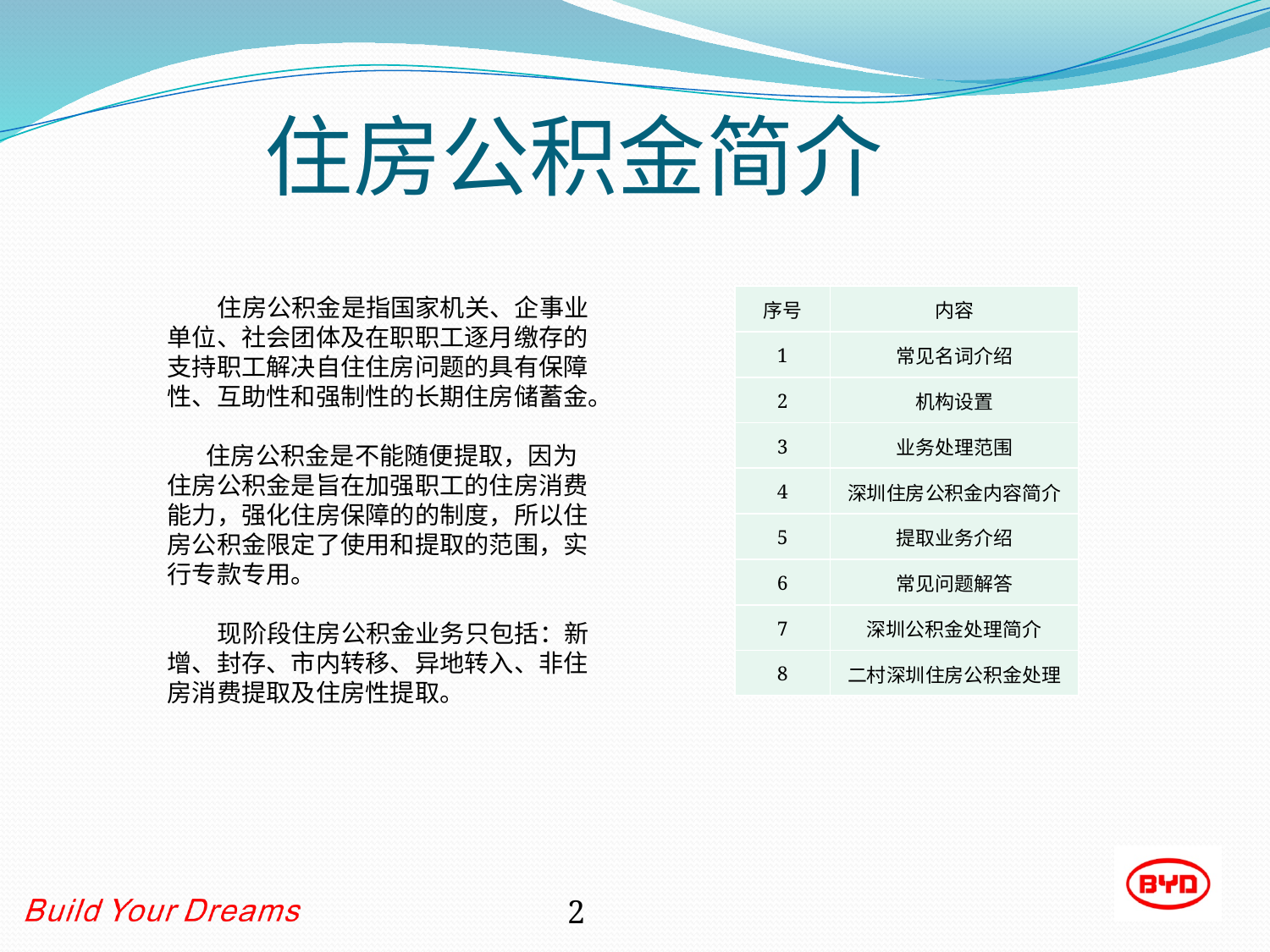

# 住房公积金简介
| 序号 | 内容 |
| --- | --- |
| 1 | 常见名词介绍 |
| 2 | 机构设置 |
| 3 | 业务处理范围 |
| 4 | 深圳住房公积金内容简介 |
| 5 | 提取业务介绍 |
| 6 | 常见问题解答 |
| 7 | 深圳公积金处理简介 |
| 8 | 二村深圳住房公积金处理 |
        住房公积金是指国家机关、企事业单位、社会团体及在职职工逐月缴存的支持职工解决自住住房问题的具有保障性、互助性和强制性的长期住房储蓄金。

      住房公积金是不能随便提取，因为住房公积金是旨在加强职工的住房消费能力，强化住房保障的的制度，所以住房公积金限定了使用和提取的范围，实行专款专用。

        现阶段住房公积金业务只包括：新增、封存、市内转移、异地转入、非住房消费提取及住房性提取。